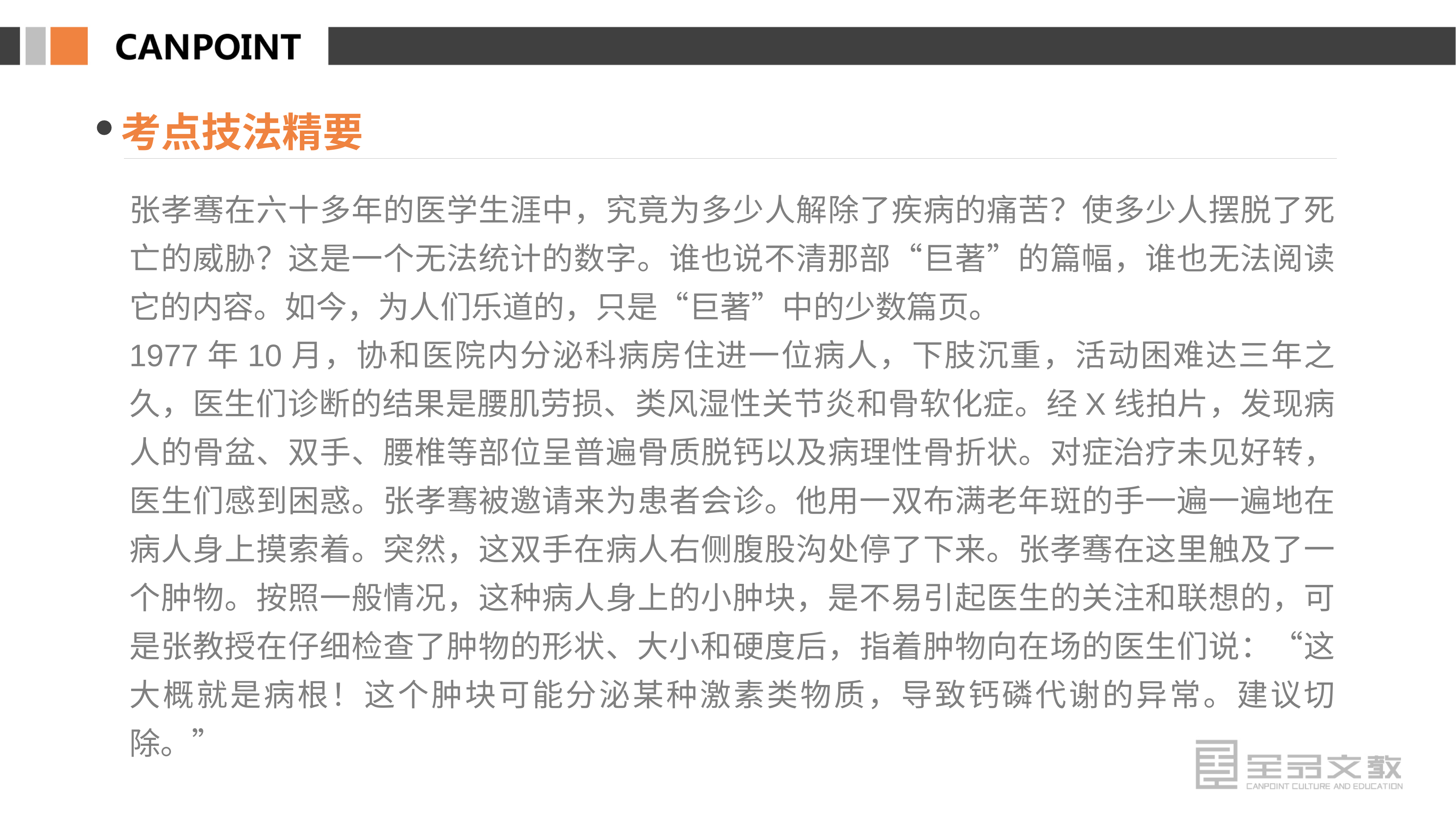

考点技法精要

张孝骞在六十多年的医学生涯中，究竟为多少人解除了疾病的痛苦？使多少人摆脱了死亡的威胁？这是一个无法统计的数字。谁也说不清那部“巨著”的篇幅，谁也无法阅读它的内容。如今，为人们乐道的，只是“巨著”中的少数篇页。
1977年10月，协和医院内分泌科病房住进一位病人，下肢沉重，活动困难达三年之久，医生们诊断的结果是腰肌劳损、类风湿性关节炎和骨软化症。经X线拍片，发现病人的骨盆、双手、腰椎等部位呈普遍骨质脱钙以及病理性骨折状。对症治疗未见好转，医生们感到困惑。张孝骞被邀请来为患者会诊。他用一双布满老年斑的手一遍一遍地在病人身上摸索着。突然，这双手在病人右侧腹股沟处停了下来。张孝骞在这里触及了一个肿物。按照一般情况，这种病人身上的小肿块，是不易引起医生的关注和联想的，可是张教授在仔细检查了肿物的形状、大小和硬度后，指着肿物向在场的医生们说：“这大概就是病根！这个肿块可能分泌某种激素类物质，导致钙磷代谢的异常。建议切除。”